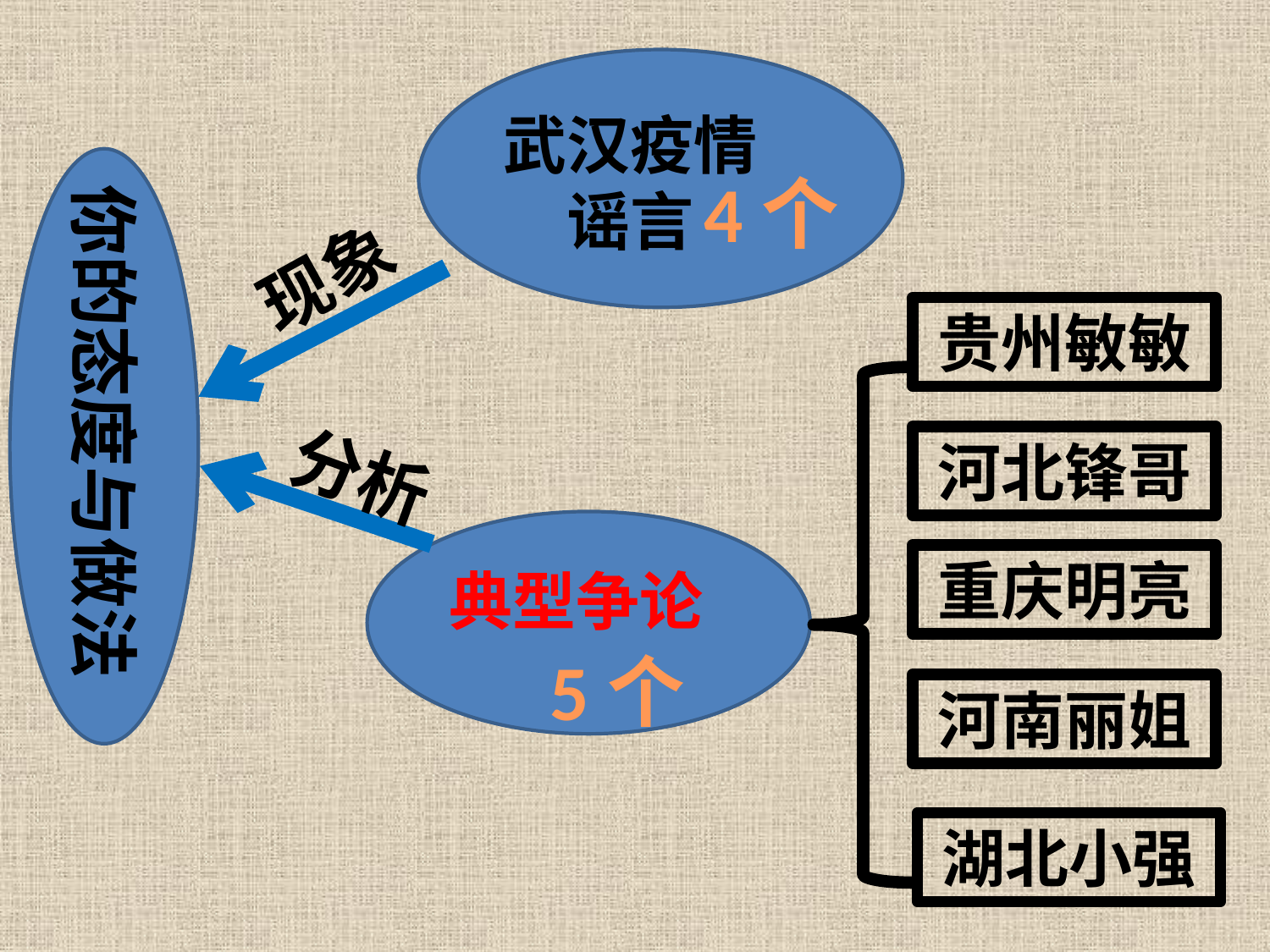

武汉疫情
谣言

4个
你的态度与做法
现象
贵州敏敏

河北锋哥
分析

重庆明亮
典型争论
5个
河南丽姐
湖北小强